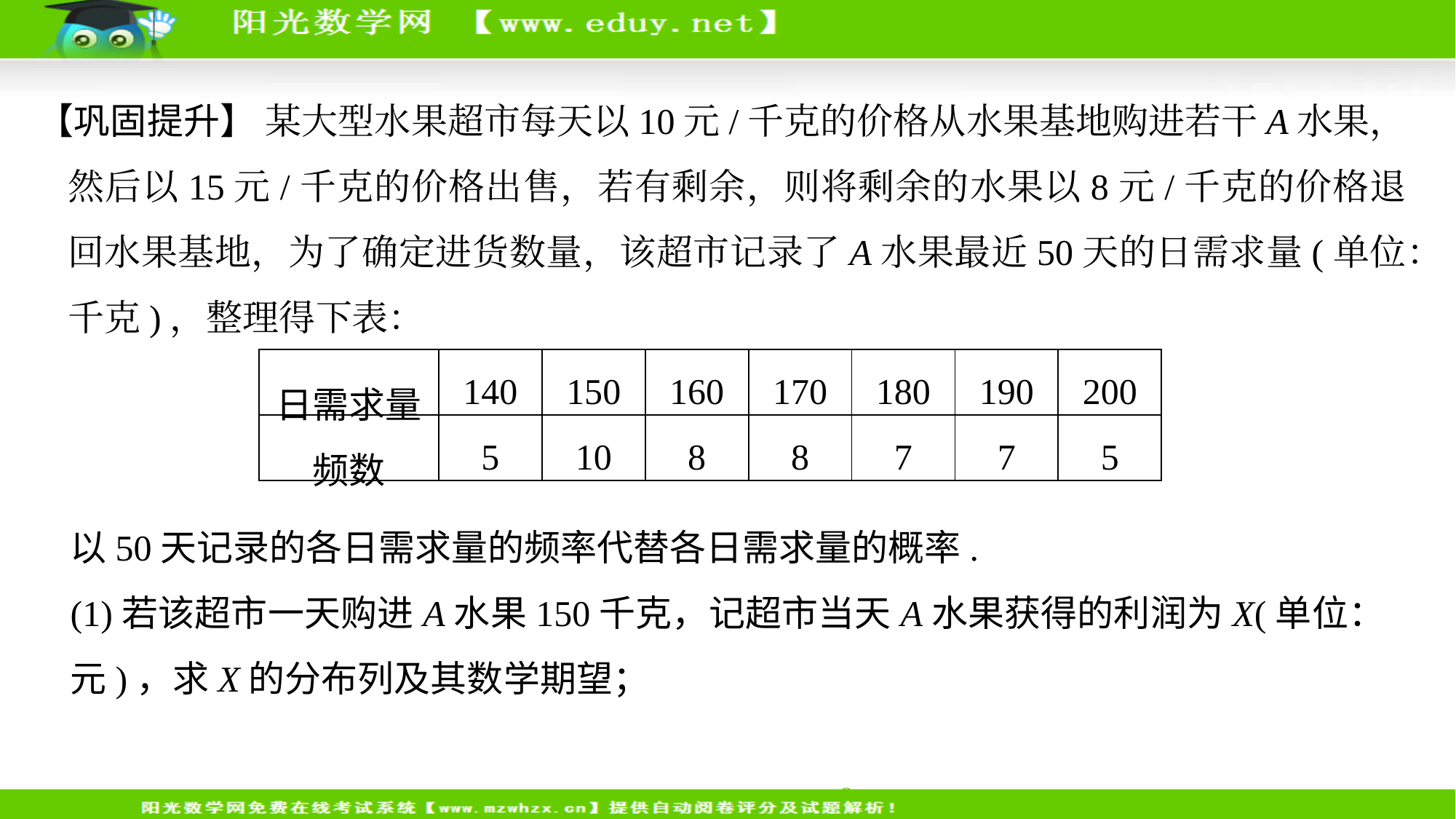

【巩固提升】 某大型水果超市每天以10元/千克的价格从水果基地购进若干A水果，然后以15元/千克的价格出售，若有剩余，则将剩余的水果以8元/千克的价格退回水果基地，为了确定进货数量，该超市记录了A水果最近50天的日需求量(单位：千克)，整理得下表：
| 日需求量 | 140 | 150 | 160 | 170 | 180 | 190 | 200 |
| --- | --- | --- | --- | --- | --- | --- | --- |
| 频数 | 5 | 10 | 8 | 8 | 7 | 7 | 5 |
以50天记录的各日需求量的频率代替各日需求量的概率.
(1)若该超市一天购进A水果150千克，记超市当天A水果获得的利润为X(单位：元)，求X的分布列及其数学期望；